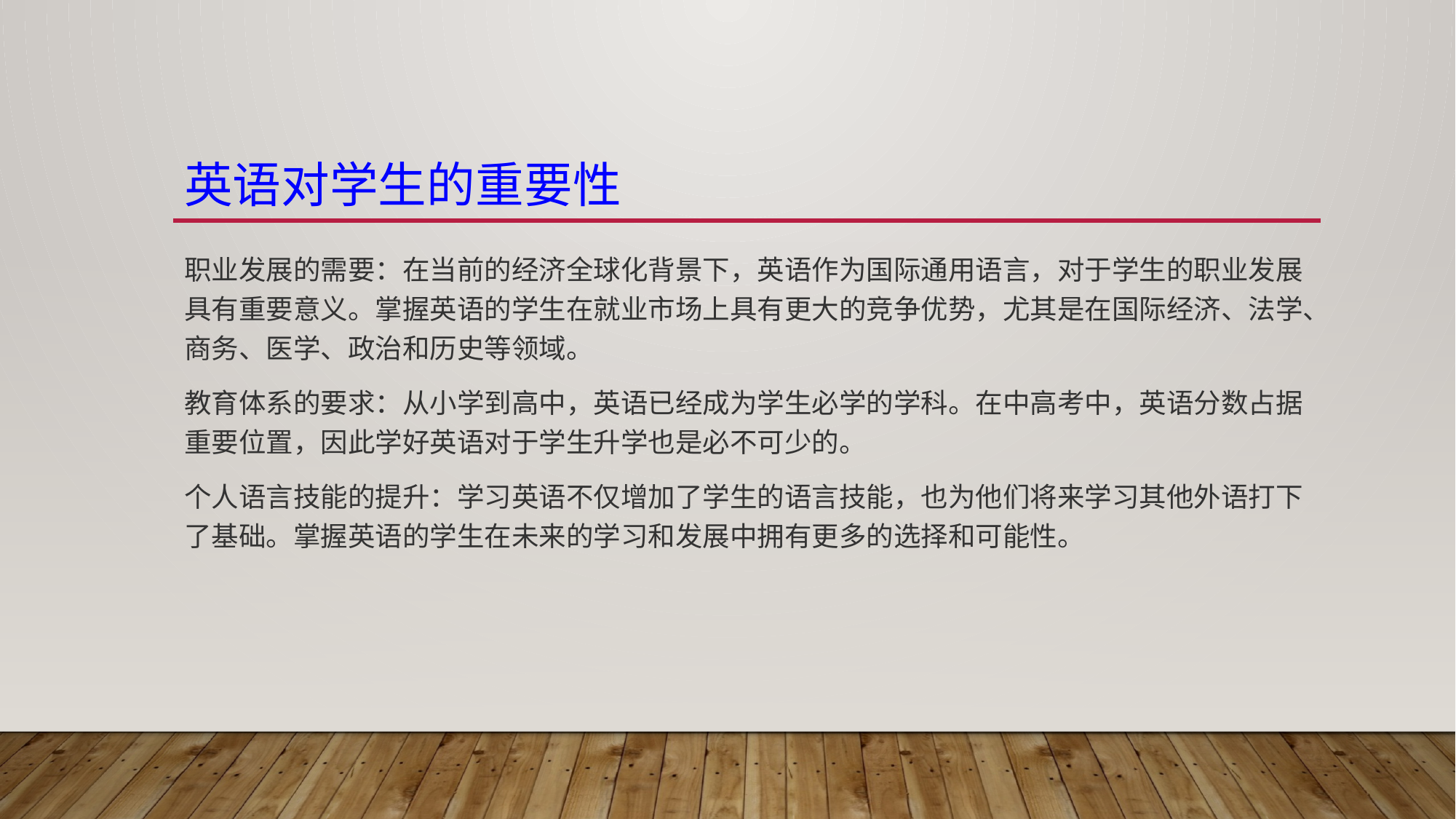

# 英语对学生的重要性
职业发展的需要：在当前的经济全球化背景下，英语作为国际通用语言，对于学生的职业发展具有重要意义。掌握英语的学生在就业市场上具有更大的竞争优势，尤其是在国际经济、法学、商务、医学、政治和历史等领域。
教育体系的要求：从小学到高中，英语已经成为学生必学的学科。在中高考中，英语分数占据重要位置，因此学好英语对于学生升学也是必不可少的。
个人语言技能的提升：学习英语不仅增加了学生的语言技能，也为他们将来学习其他外语打下了基础。掌握英语的学生在未来的学习和发展中拥有更多的选择和可能性。